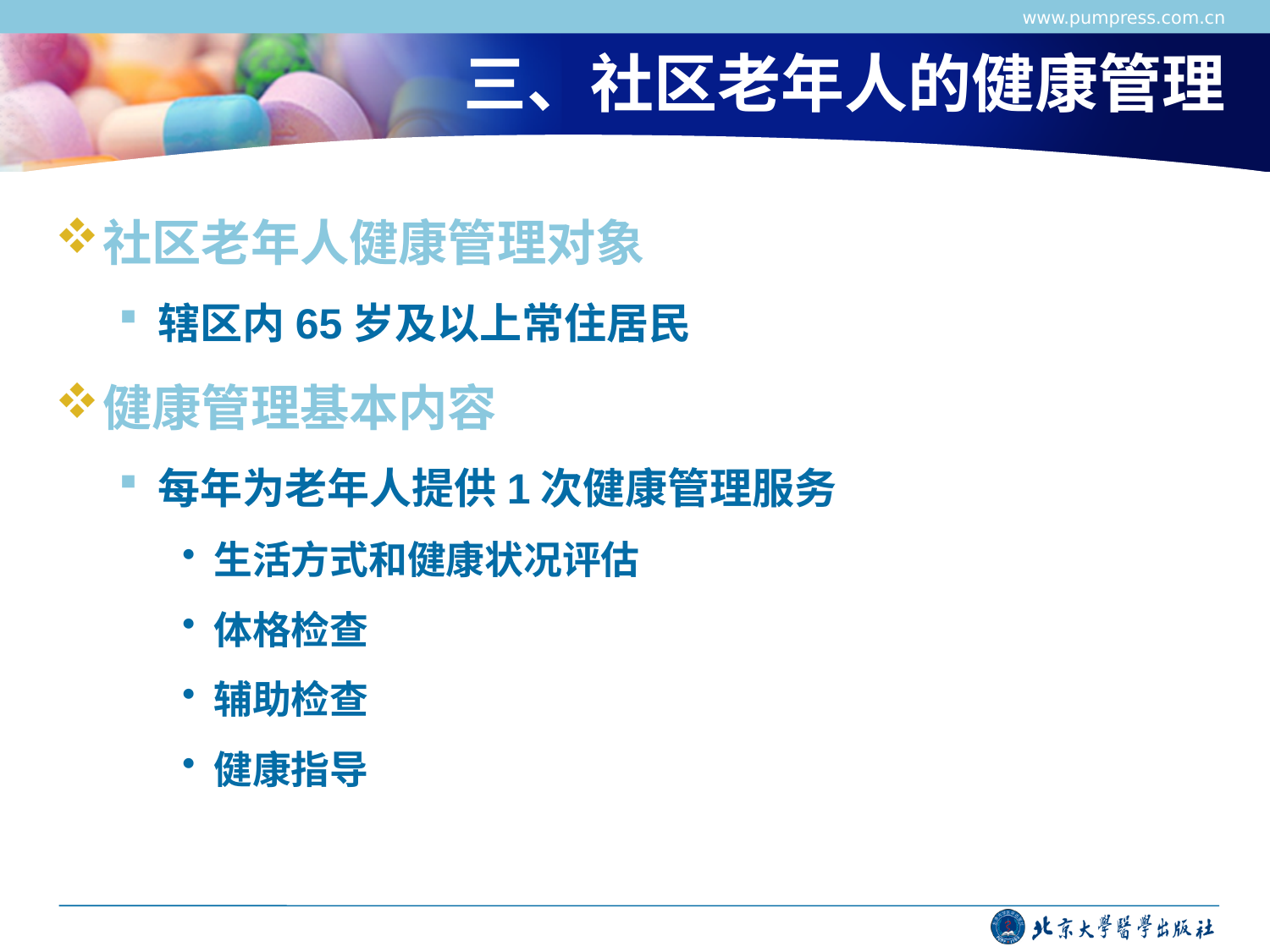

www.pumpress.com.cn
# 三、社区老年人的健康管理
社区老年人健康管理对象
辖区内65岁及以上常住居民
健康管理基本内容
每年为老年人提供1次健康管理服务
生活方式和健康状况评估
体格检查
辅助检查
健康指导